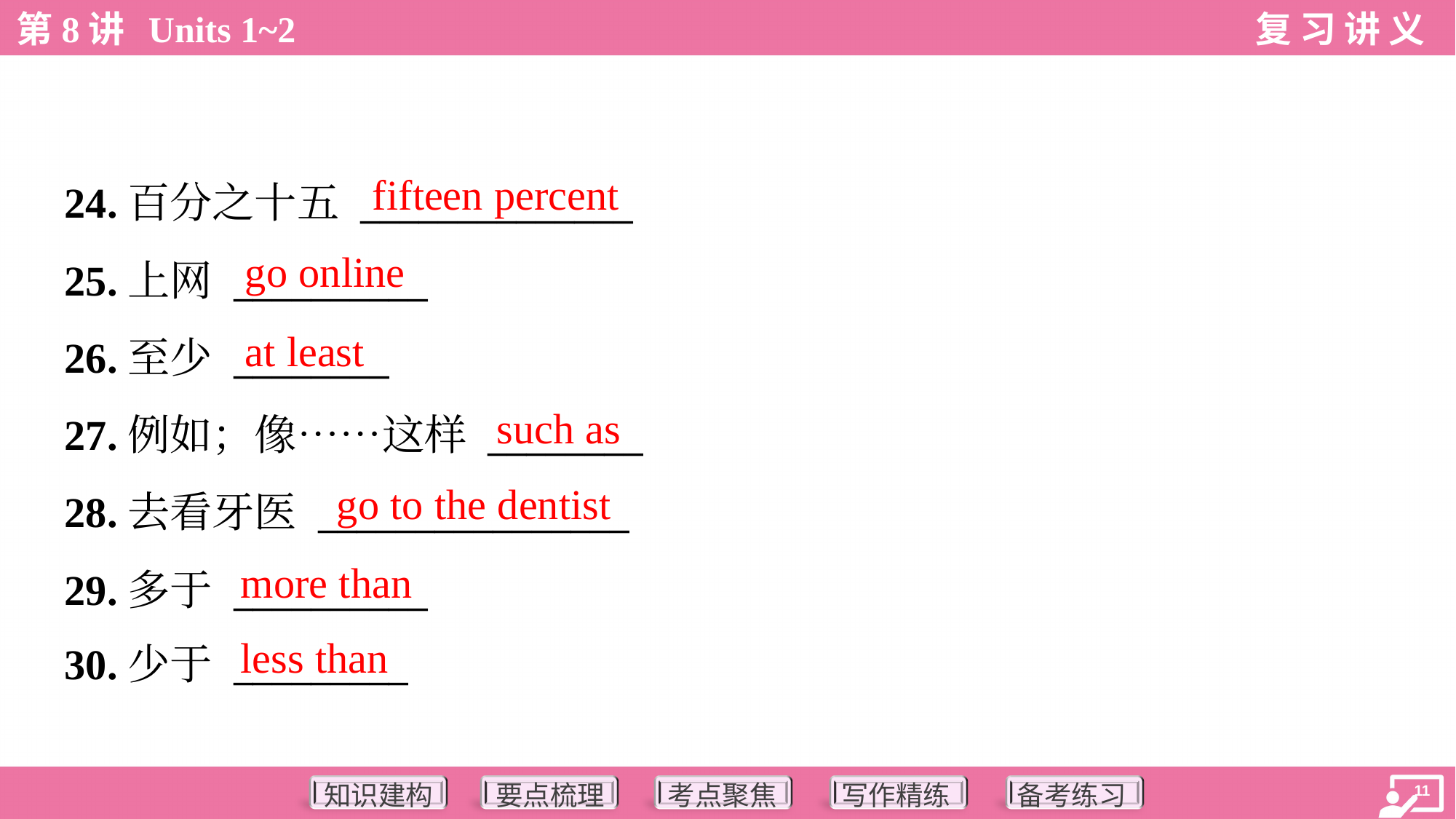

fifteen percent
24.百分之十五 ______________
25.上网 __________
26.至少 ________
27.例如；像……这样 ________
28.去看牙医 ________________
29.多于 __________
30.少于 _________
go online
at least
such as
go to the dentist
more than
less than